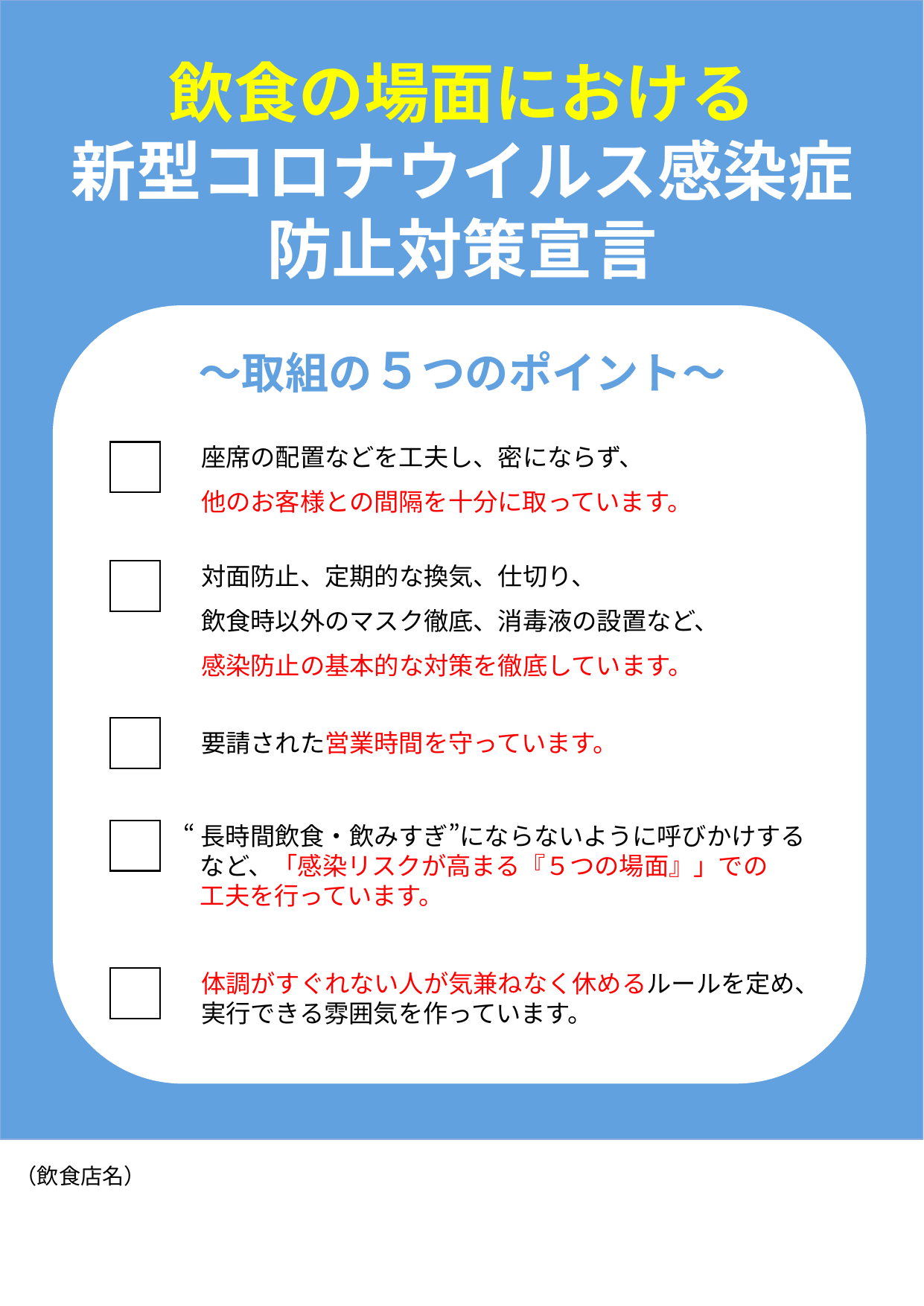

飲食の場面における
新型コロナウイルス感染症
防止対策宣言

～取組の５つのポイント～

座席の配置などを工夫し、密にならず、
他のお客様との間隔を十分に取っています。

対面防止、定期的な換気、仕切り、
飲食時以外のマスク徹底、消毒液の設置など、
感染防止の基本的な対策を徹底しています。

要請された営業時間を守っています。

“長時間飲食・飲みすぎ”にならないように呼びかけする
  など、「感染リスクが高まる『５つの場面』」での
  工夫を行っています。

体調がすぐれない人が気兼ねなく休めるルールを定め、
実行できる雰囲気を作っています。
（飲食店名）